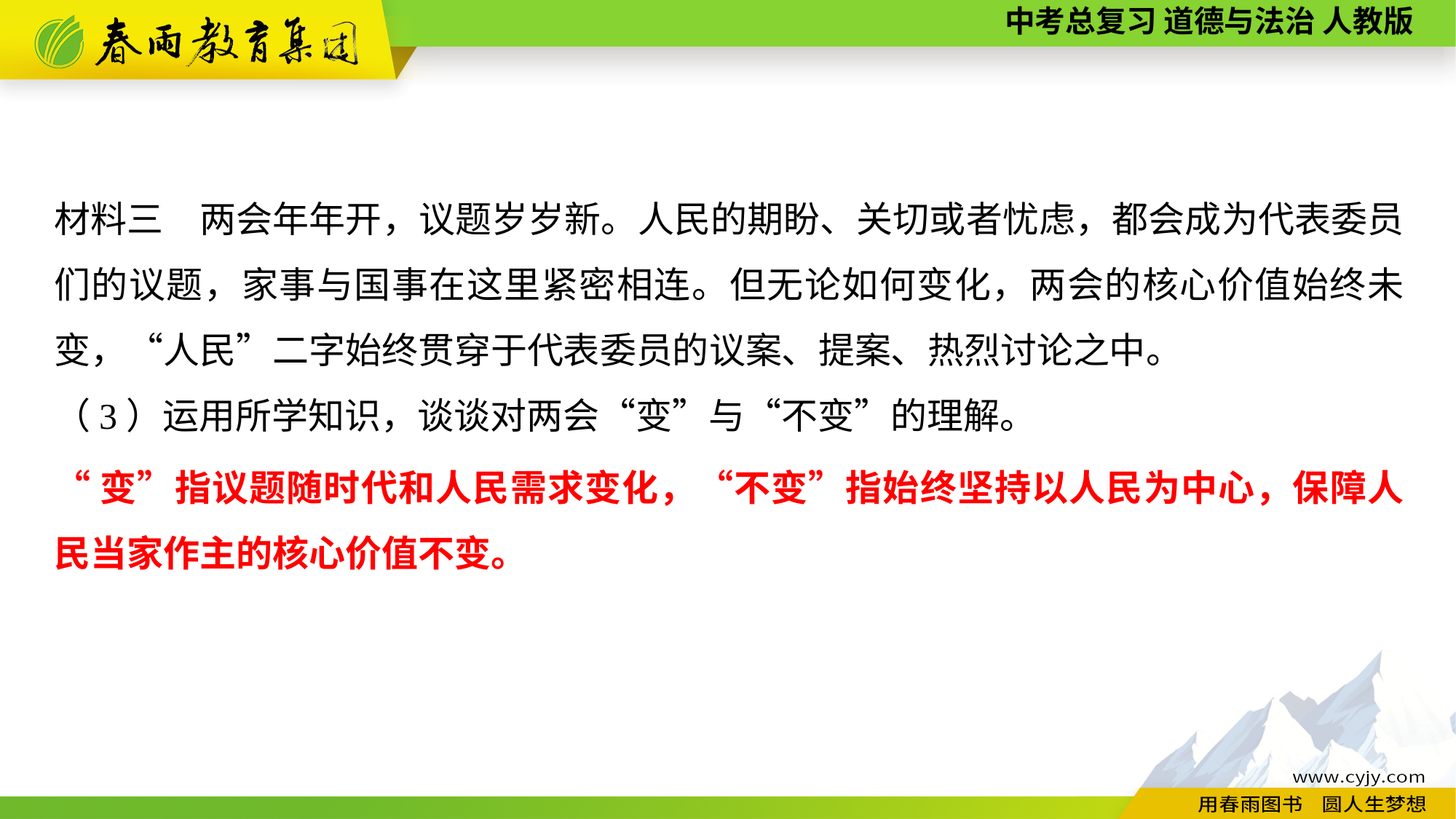

材料三　两会年年开，议题岁岁新。人民的期盼、关切或者忧虑，都会成为代表委员们的议题，家事与国事在这里紧密相连。但无论如何变化，两会的核心价值始终未变，“人民”二字始终贯穿于代表委员的议案、提案、热烈讨论之中。
（3）运用所学知识，谈谈对两会“变”与“不变”的理解。
“变”指议题随时代和人民需求变化，“不变”指始终坚持以人民为中心，保障人民当家作主的核心价值不变。